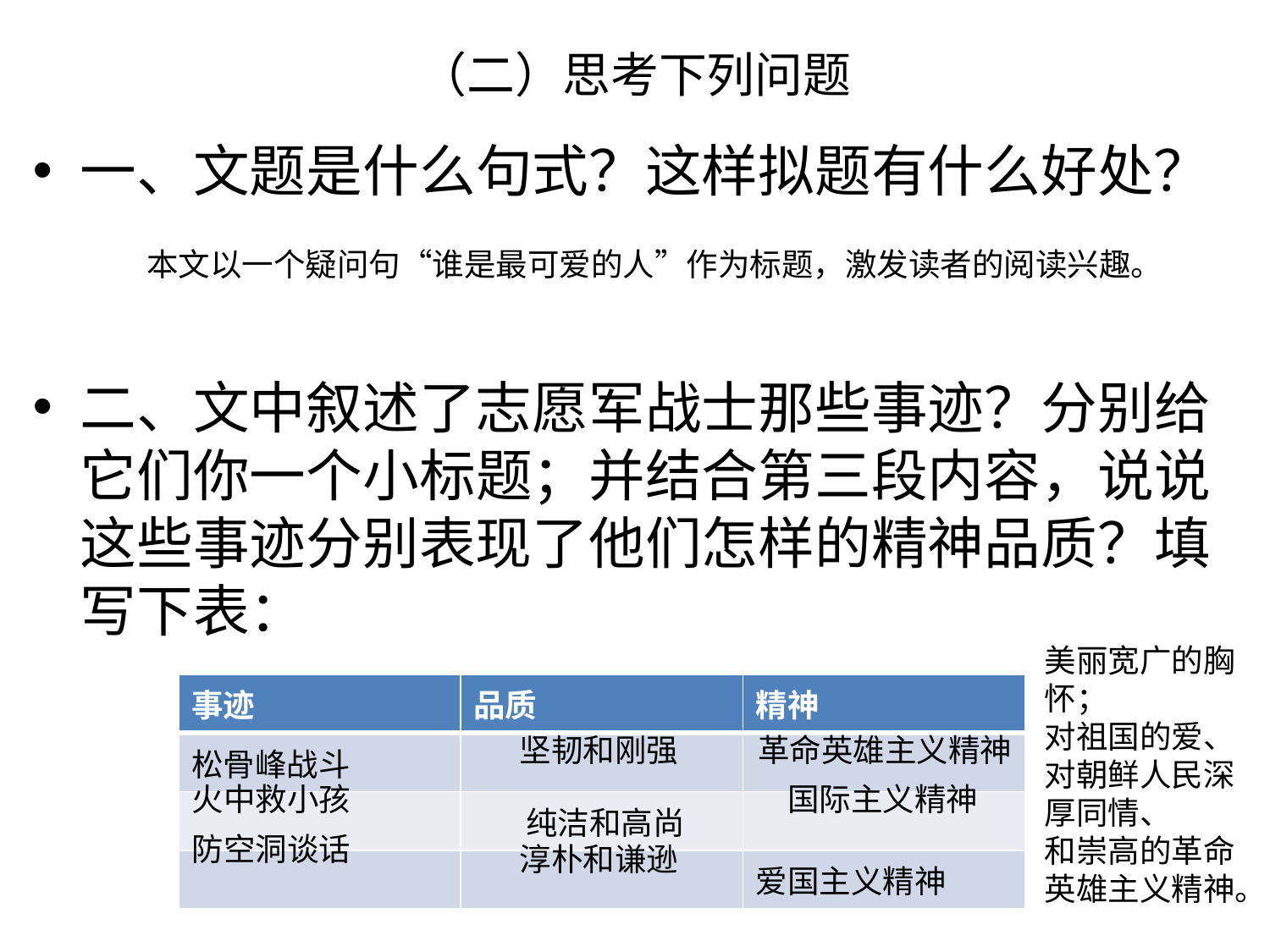

# （二）思考下列问题
一、文题是什么句式？这样拟题有什么好处？

二、文中叙述了志愿军战士那些事迹？分别给它们你一个小标题；并结合第三段内容，说说这些事迹分别表现了他们怎样的精神品质？填写下表：

本文以一个疑问句“谁是最可爱的人”作为标题，激发读者的阅读兴趣。
美丽宽广的胸怀；
对祖国的爱、对朝鲜人民深
厚同情、
和崇高的革命
英雄主义精神。
| 事迹 | 品质 | 精神 |
| --- | --- | --- |
| 松骨峰战斗 |  |  |
|  | 纯洁和高尚 |  |
|  |  | 爱国主义精神 |
坚韧和刚强
革命英雄主义精神
火中救小孩
国际主义精神
防空洞谈话
淳朴和谦逊